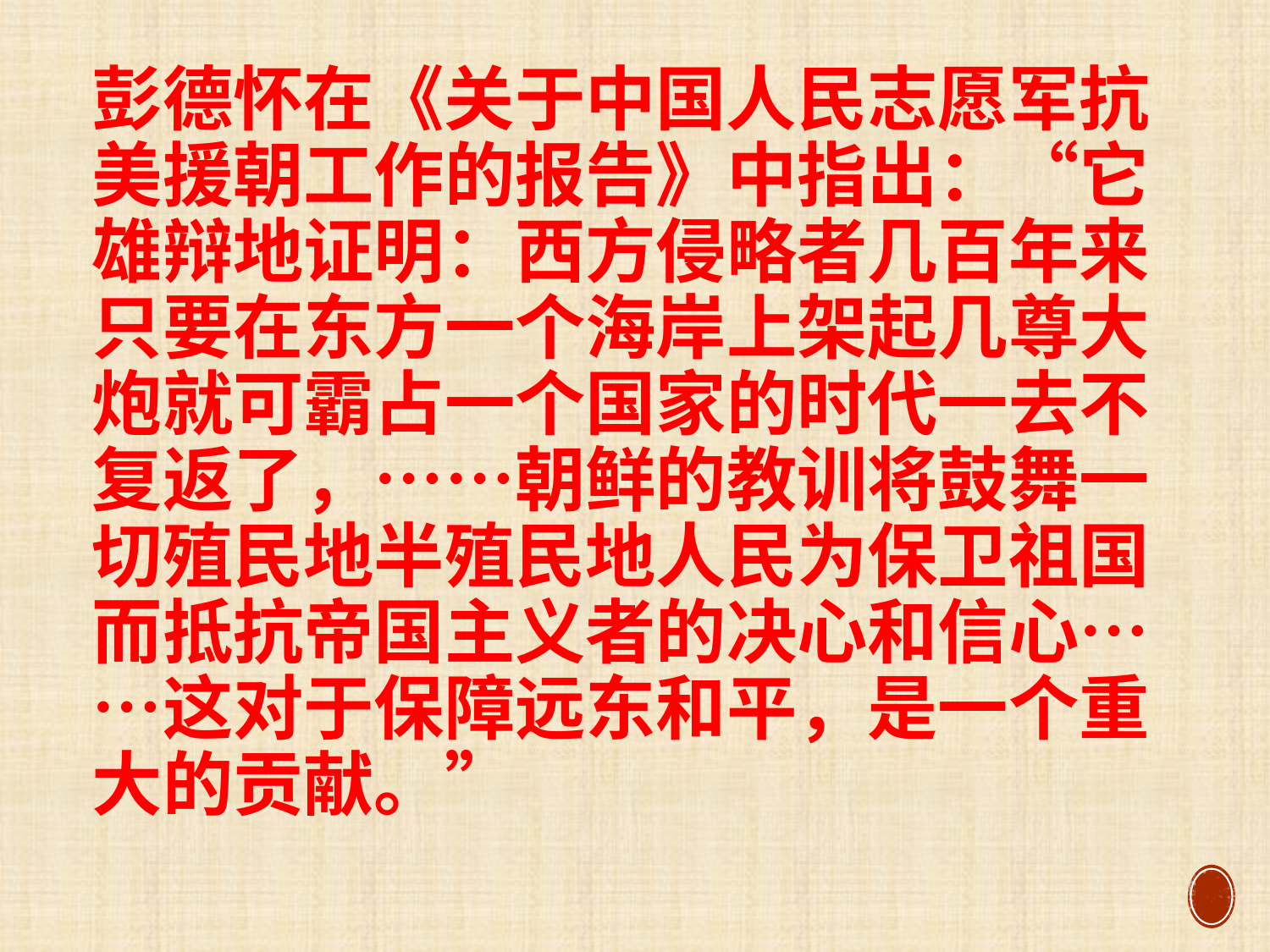

彭德怀在《关于中国人民志愿军抗美援朝工作的报告》中指出：“它雄辩地证明：西方侵略者几百年来只要在东方一个海岸上架起几尊大炮就可霸占一个国家的时代一去不复返了，……朝鲜的教训将鼓舞一切殖民地半殖民地人民为保卫祖国而抵抗帝国主义者的决心和信心……这对于保障远东和平，是一个重大的贡献。”